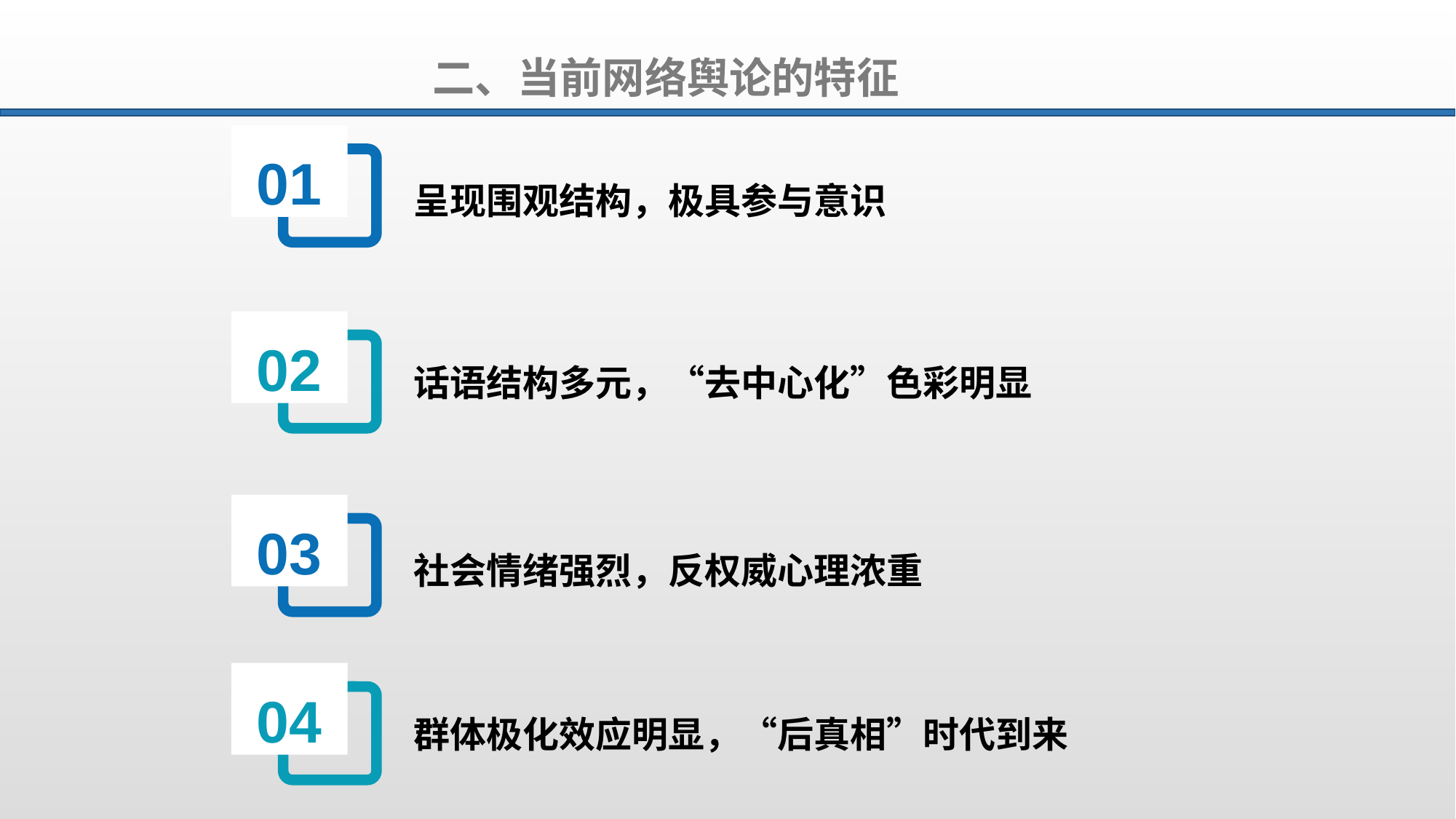

二、当前网络舆论的特征

01

呈现围观结构，极具参与意识
02

话语结构多元，“去中心化”色彩明显
03

社会情绪强烈，反权威心理浓重
04

群体极化效应明显，“后真相”时代到来